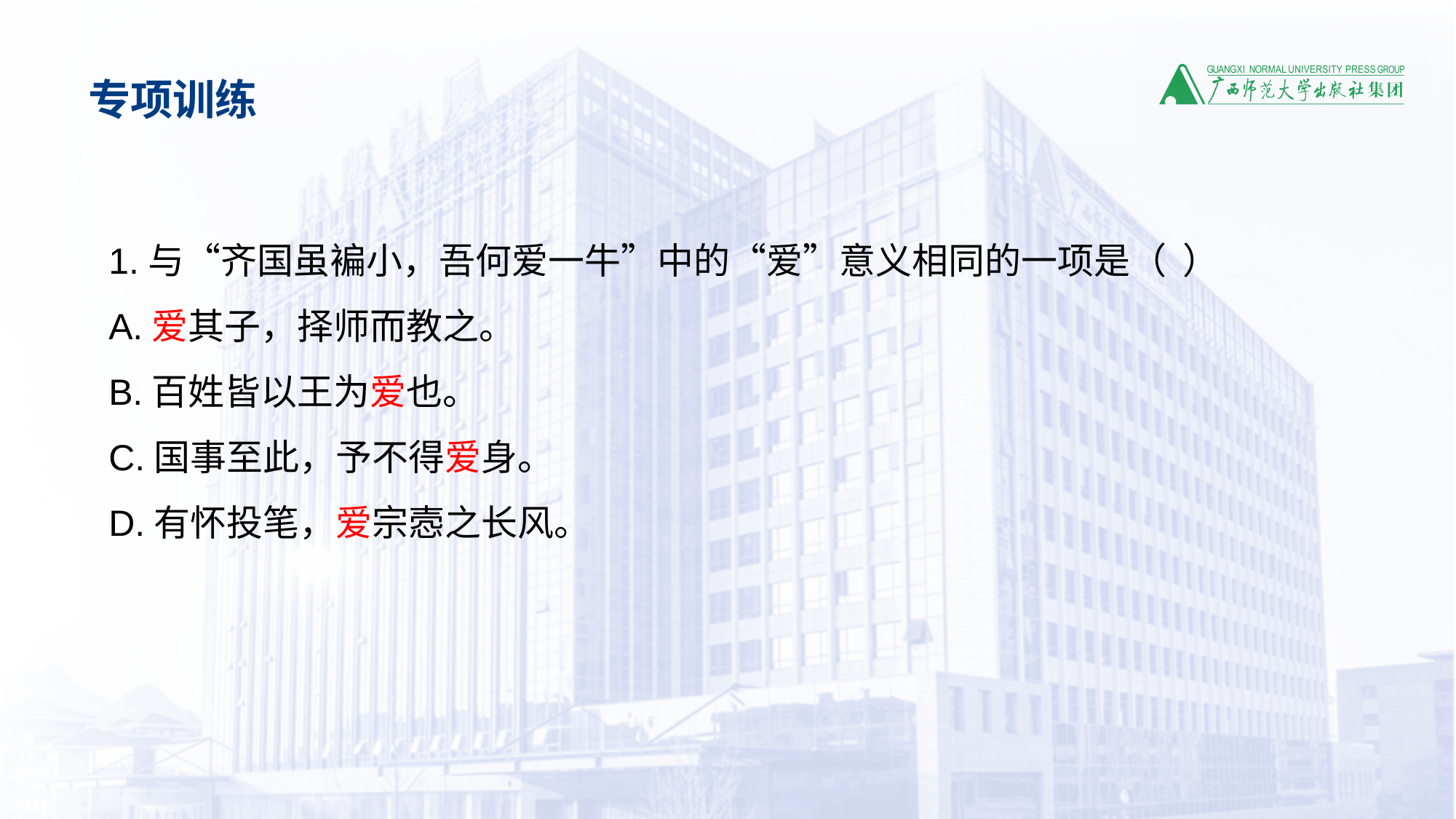

专项训练
1.与“齐国虽褊小，吾何爱一牛”中的“爱”意义相同的一项是（  ）
A.爱其子，择师而教之。
B.百姓皆以王为爱也。
C.国事至此，予不得爱身。
D.有怀投笔，爱宗悫之长风。